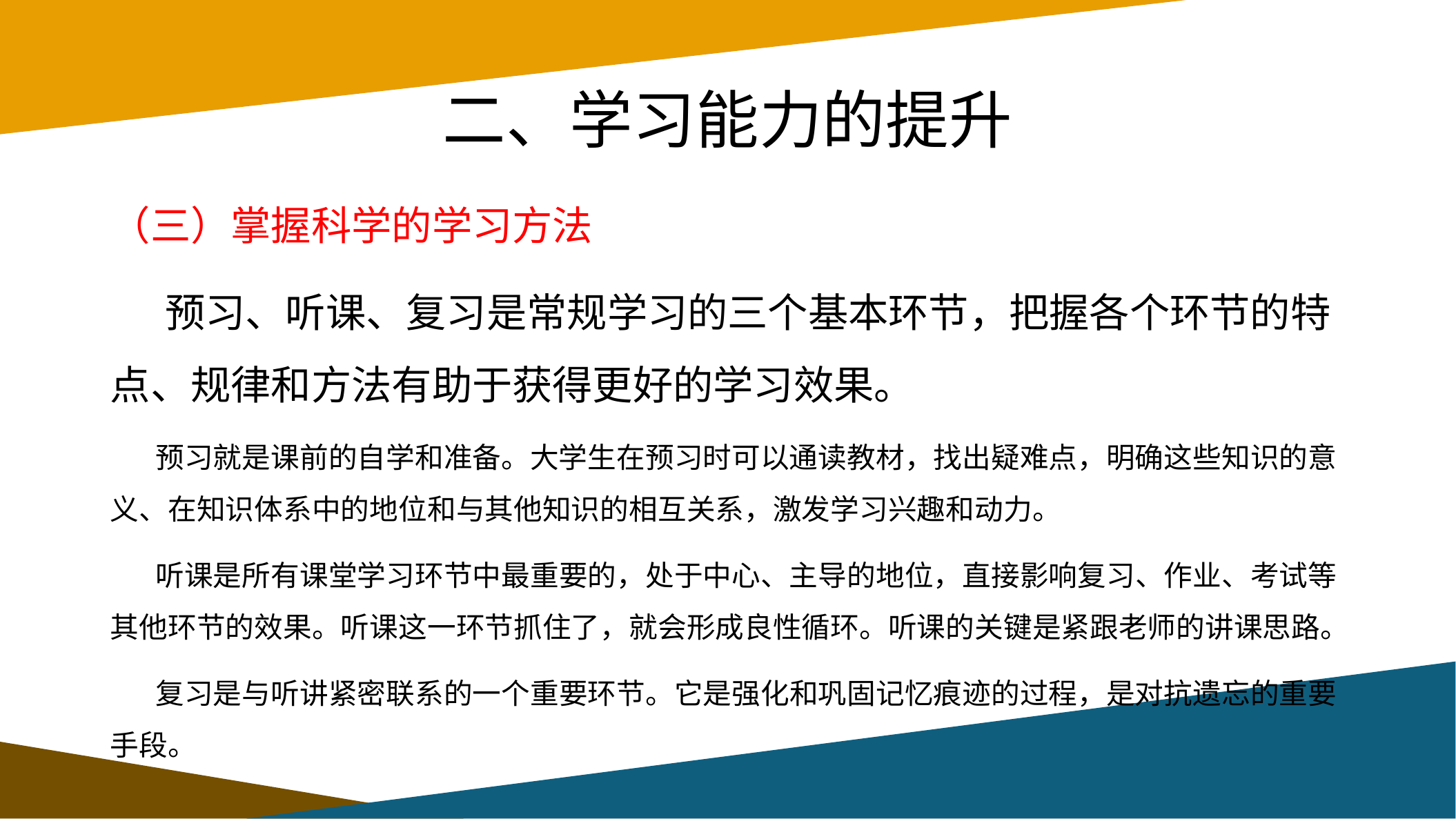

# 二、学习能力的提升
（三）掌握科学的学习方法
     预习、听课、复习是常规学习的三个基本环节，把握各个环节的特点、规律和方法有助于获得更好的学习效果。
      预习就是课前的自学和准备。大学生在预习时可以通读教材，找出疑难点，明确这些知识的意义、在知识体系中的地位和与其他知识的相互关系，激发学习兴趣和动力。
      听课是所有课堂学习环节中最重要的，处于中心、主导的地位，直接影响复习、作业、考试等其他环节的效果。听课这一环节抓住了，就会形成良性循环。听课的关键是紧跟老师的讲课思路。
      复习是与听讲紧密联系的一个重要环节。它是强化和巩固记忆痕迹的过程，是对抗遗忘的重要手段。